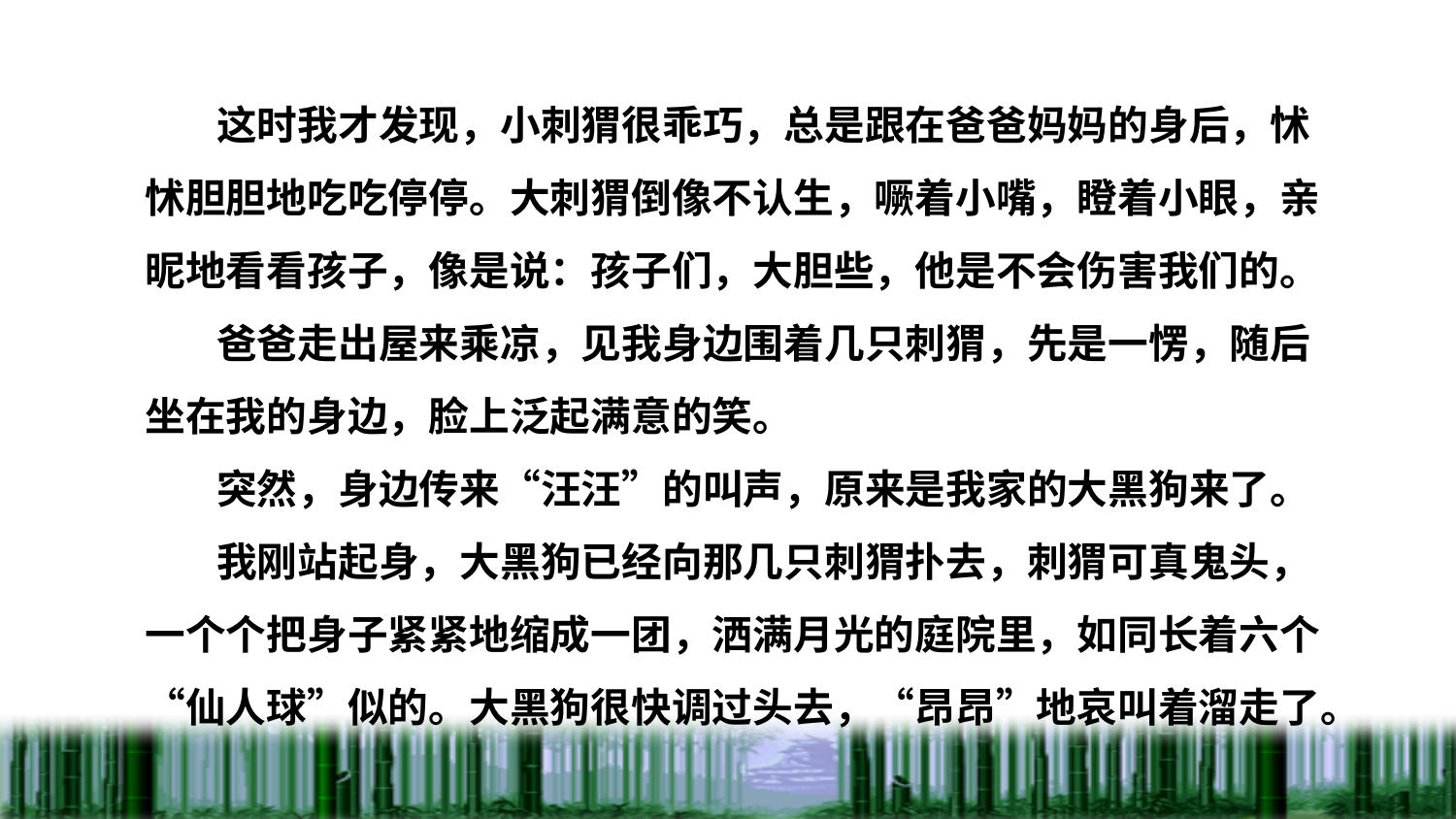

这时我才发现，小刺猬很乖巧，总是跟在爸爸妈妈的身后，怵怵胆胆地吃吃停停。大刺猬倒像不认生，噘着小嘴，瞪着小眼，亲昵地看看孩子，像是说：孩子们，大胆些，他是不会伤害我们的。
爸爸走出屋来乘凉，见我身边围着几只刺猬，先是一愣，随后坐在我的身边，脸上泛起满意的笑。
突然，身边传来“汪汪”的叫声，原来是我家的大黑狗来了。
我刚站起身，大黑狗已经向那几只刺猬扑去，刺猬可真鬼头，一个个把身子紧紧地缩成一团，洒满月光的庭院里，如同长着六个“仙人球”似的。大黑狗很快调过头去，“昂昂”地哀叫着溜走了。